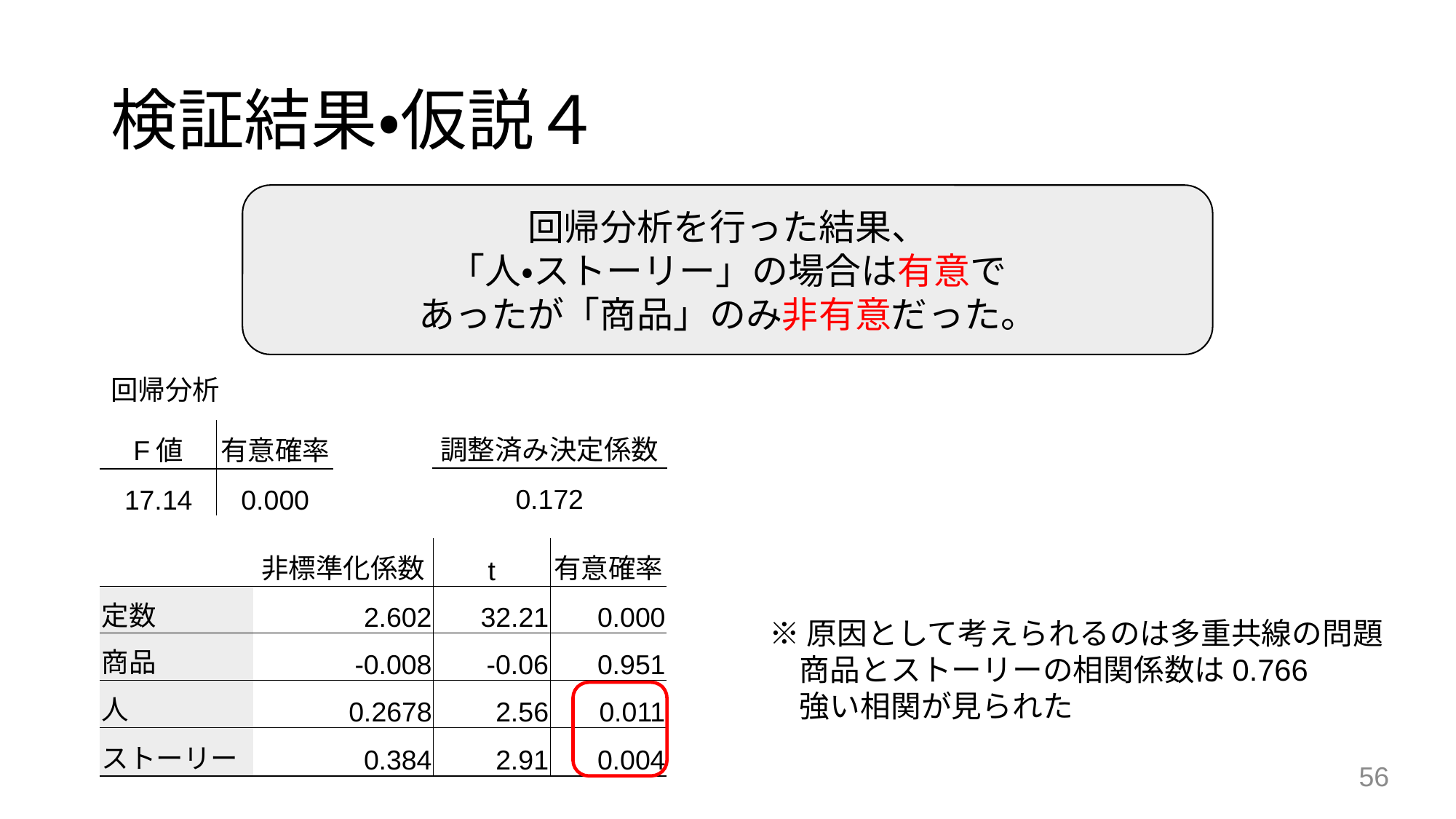

# 検証結果・仮説４
回帰分析を行った結果、
「人・ストーリー」の場合は有意で
あったが「商品」のみ非有意だった。
回帰分析
| 調整済み決定係数 |
| --- |
| 0.172 |
| F値 | 有意確率 |
| --- | --- |
| 17.14 | 0.000 |
|  | 非標準化係数 | t | 有意確率 |
| --- | --- | --- | --- |
| 定数 | 2.602 | 32.21 | 0.000 |
| 商品 | -0.008 | -0.06 | 0.951 |
| 人 | 0.2678 | 2.56 | 0.011 |
| ストーリー | 0.384 | 2.91 | 0.004 |
※原因として考えられるのは多重共線の問題
　商品とストーリーの相関係数は0.766
　強い相関が見られた

56